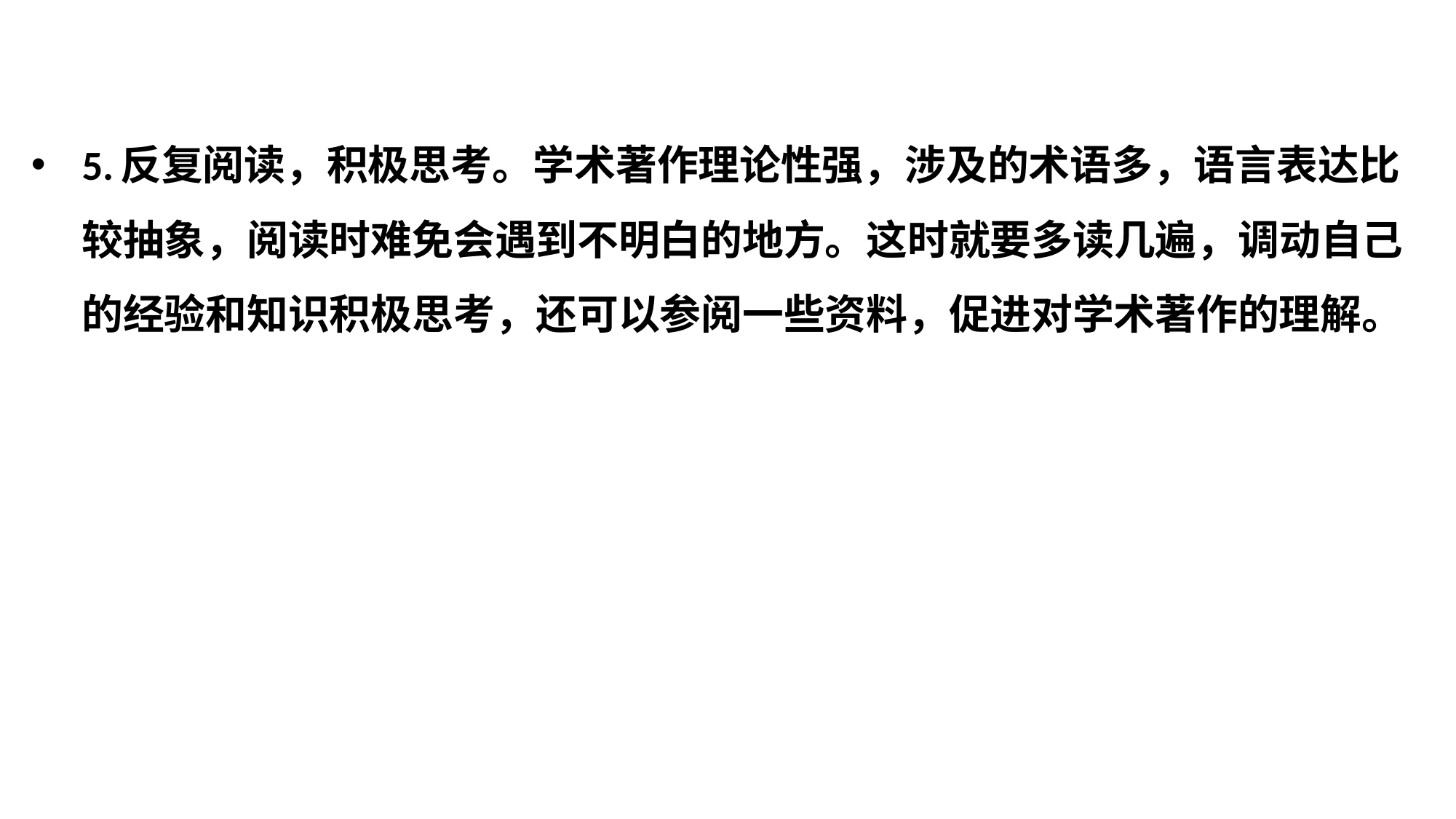

5.反复阅读，积极思考。学术著作理论性强，涉及的术语多，语言表达比较抽象，阅读时难免会遇到不明白的地方。这时就要多读几遍，调动自己的经验和知识积极思考，还可以参阅一些资料，促进对学术著作的理解。